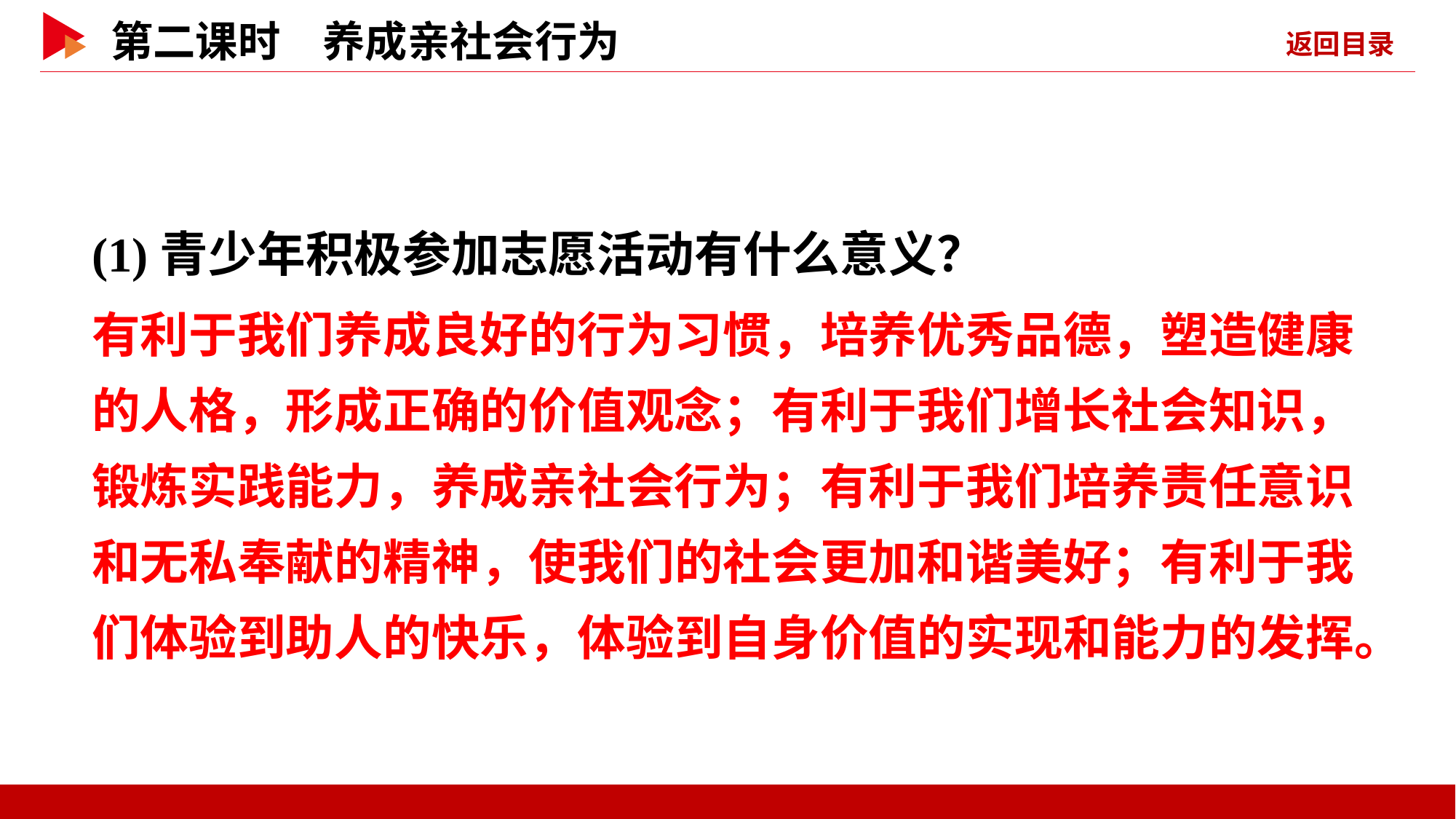

(1)青少年积极参加志愿活动有什么意义？
有利于我们养成良好的行为习惯，培养优秀品德，塑造健康的人格，形成正确的价值观念；有利于我们增长社会知识，锻炼实践能力，养成亲社会行为；有利于我们培养责任意识和无私奉献的精神，使我们的社会更加和谐美好；有利于我们体验到助人的快乐，体验到自身价值的实现和能力的发挥。